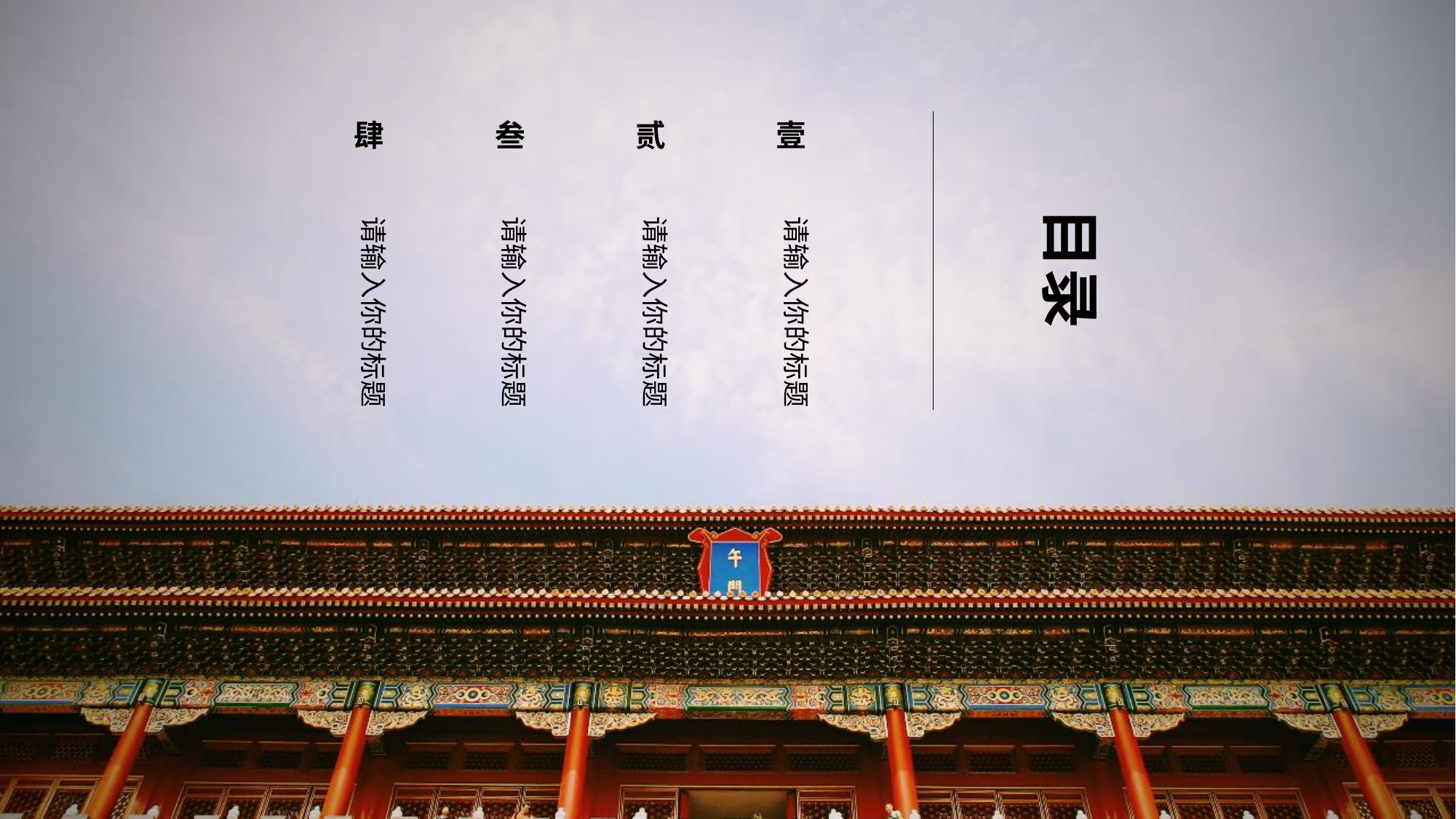

肆
叁
贰
壹
目录
请输入你的标题
请输入你的标题
请输入你的标题
请输入你的标题